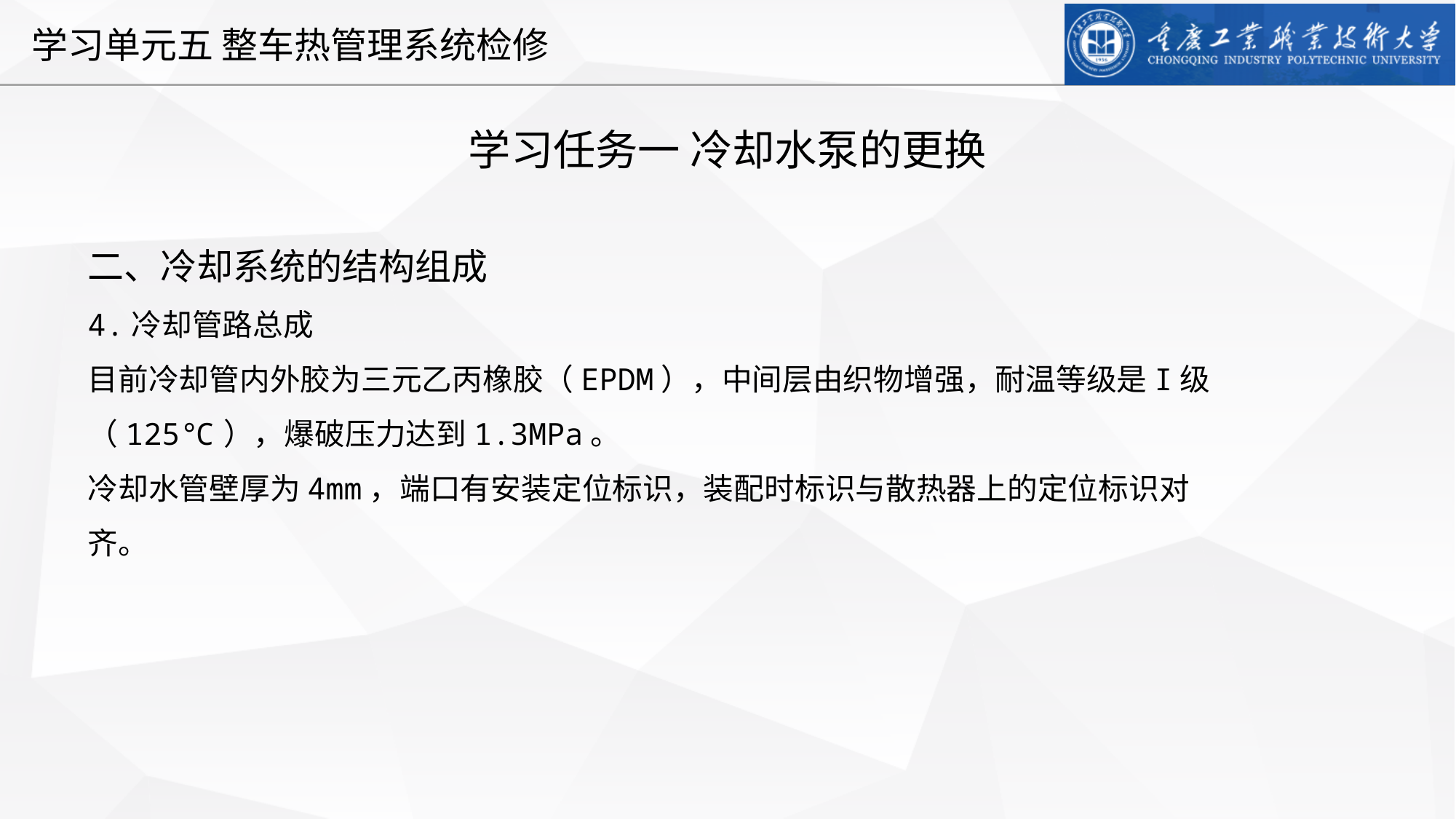

学习任务一 冷却水泵的更换
二、冷却系统的结构组成
4.冷却管路总成
目前冷却管内外胶为三元乙丙橡胶（EPDM），中间层由织物增强，耐温等级是I级（125℃），爆破压力达到1.3MPa。
冷却水管壁厚为4mm，端口有安装定位标识，装配时标识与散热器上的定位标识对齐。